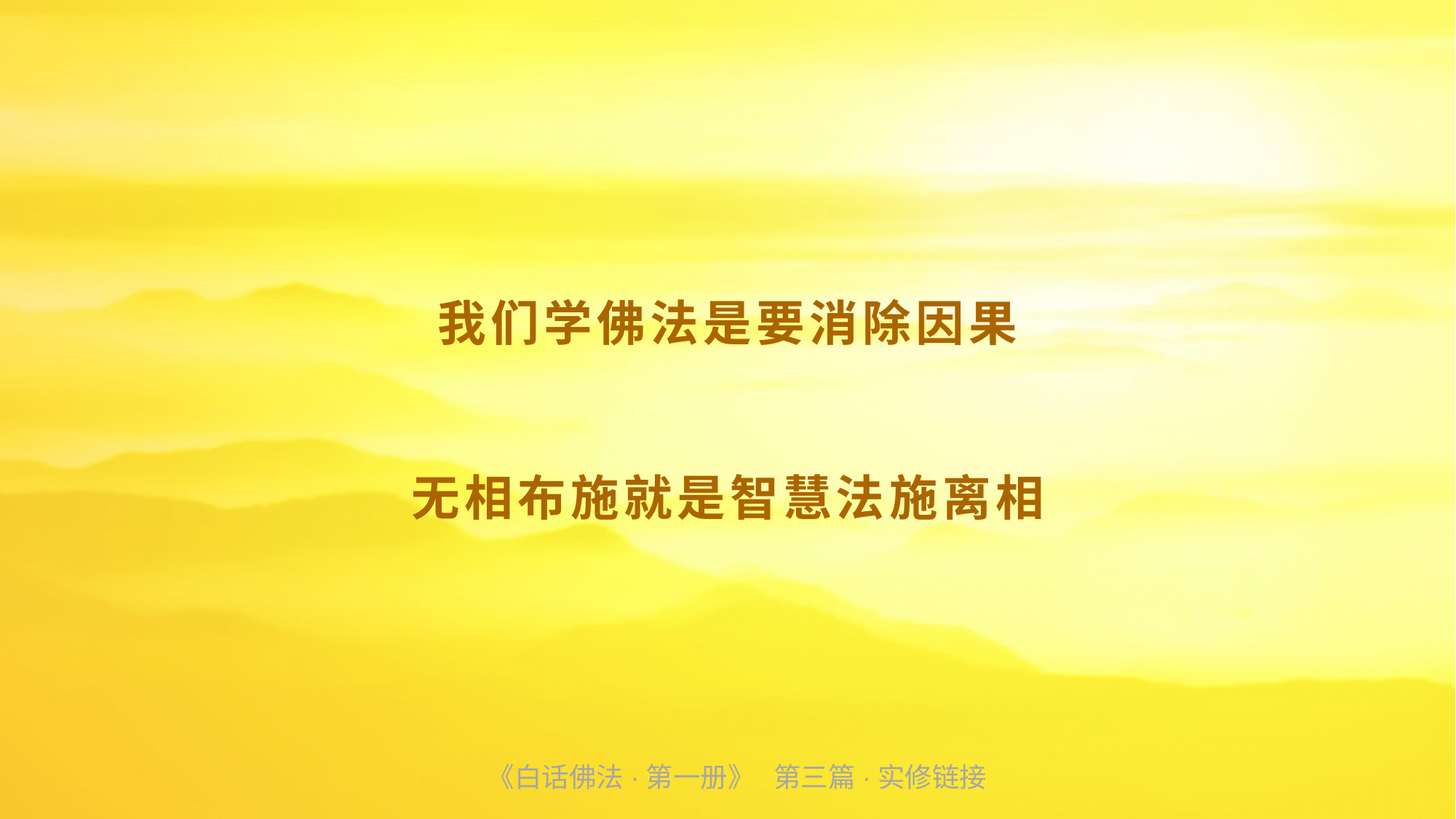

我们学佛法是要消除因果

无相布施就是智慧法施离相
  《白话佛法·第一册》   第三篇·实修链接